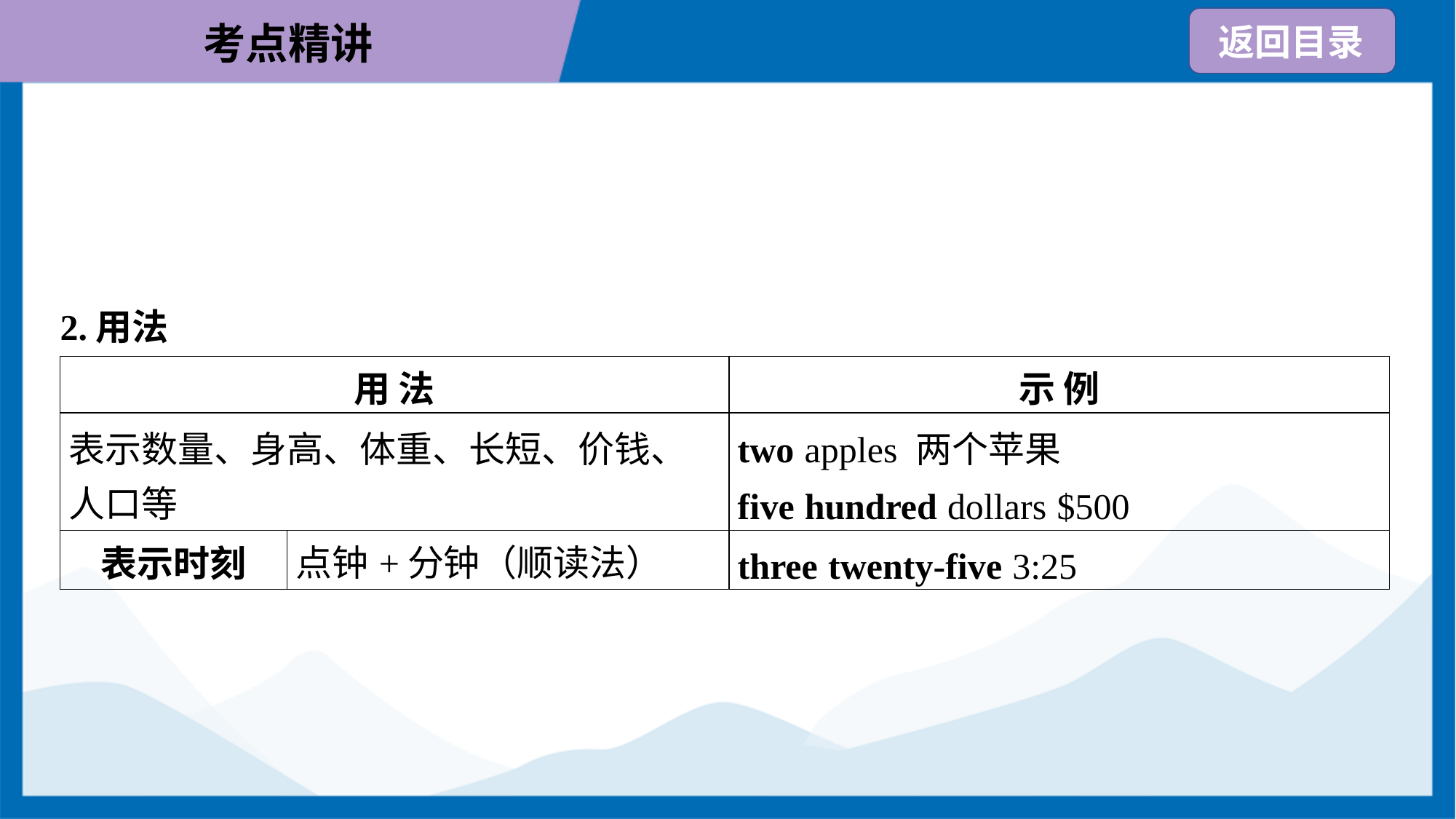

2.用法
| 用 法 |  | 示 例 |
| --- | --- | --- |
| 表示数量、身高、体重、长短、价钱、 人口等 |  | two apples 两个苹果 five hundred dollars $500 |
| 表示时刻 | 点钟+分钟（顺读法） | three twenty-five 3:25 |